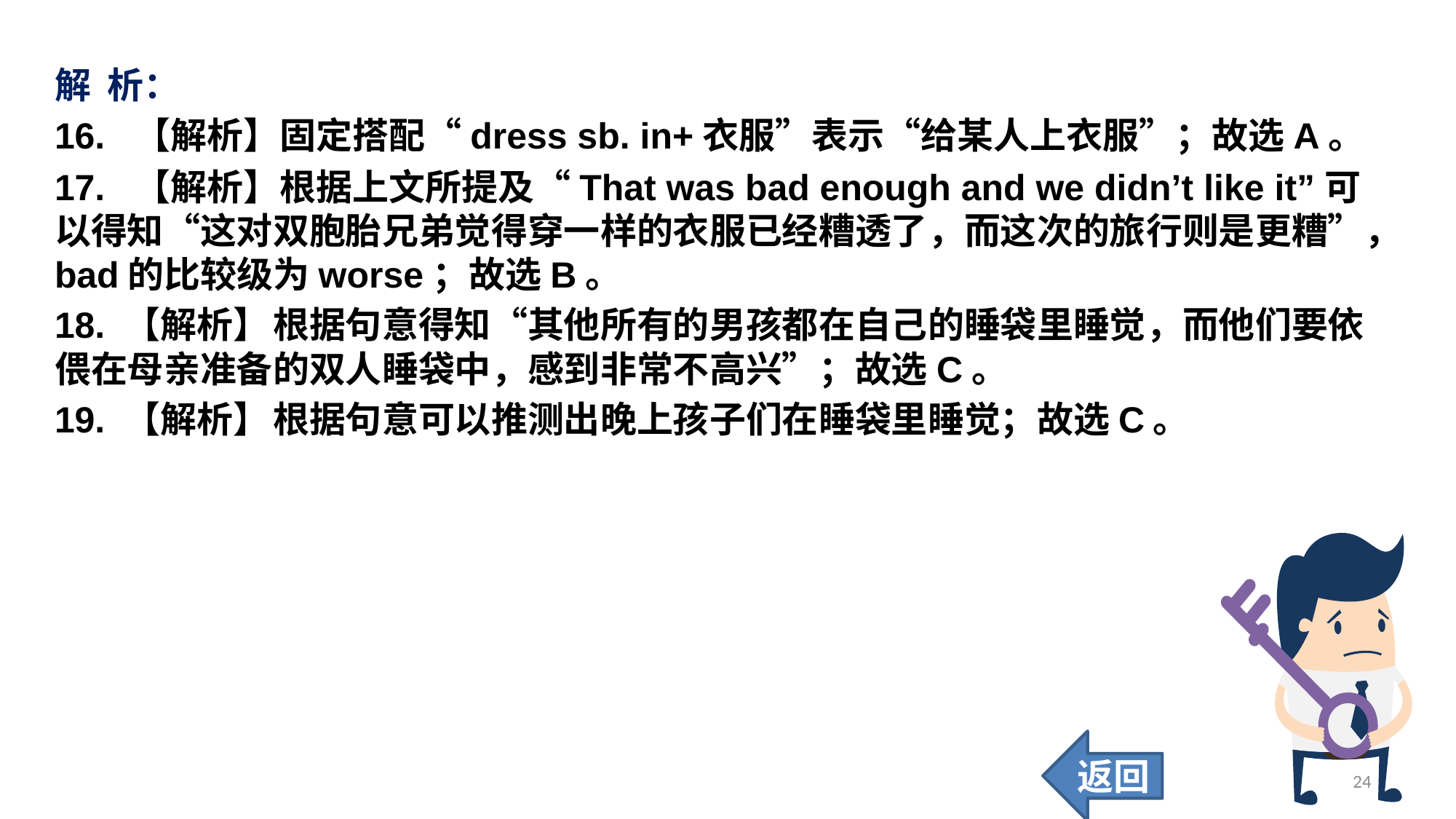

解  析：
16.  【解析】固定搭配“dress sb. in+衣服”表示“给某人上衣服”；故选A。
17.  【解析】根据上文所提及“That was bad enough and we didn’t like it”可以得知“这对双胞胎兄弟觉得穿一样的衣服已经糟透了，而这次的旅行则是更糟”，bad的比较级为worse；故选B。
18. 【解析】	根据句意得知“其他所有的男孩都在自己的睡袋里睡觉，而他们要依偎在母亲准备的双人睡袋中，感到非常不高兴”；故选C。
19. 【解析】	根据句意可以推测出晚上孩子们在睡袋里睡觉；故选C。

返回
24